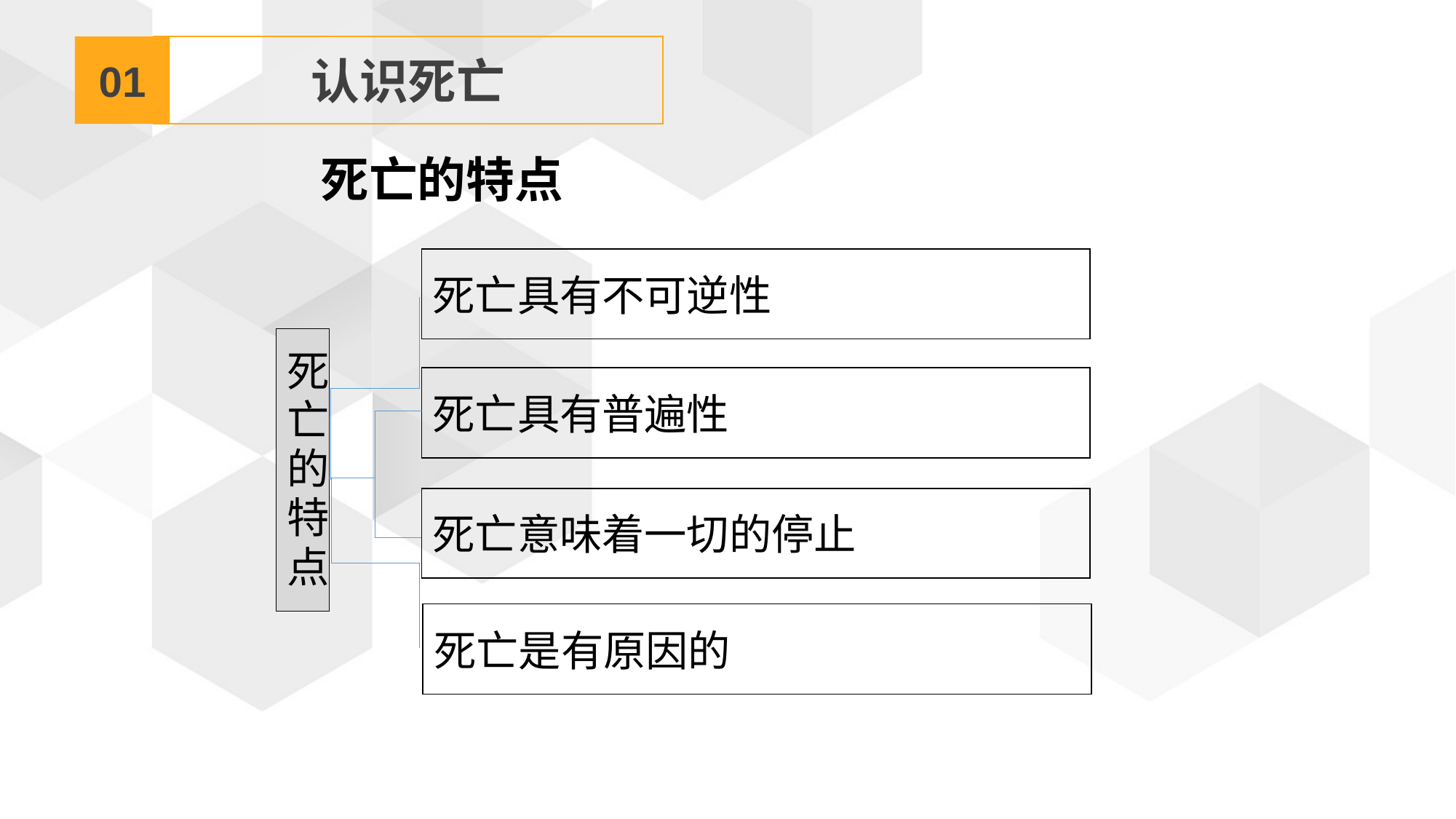

01
认识死亡
死亡的特点
死亡具有不可逆性
死亡的特点
死亡具有普遍性
死亡意味着一切的停止
死亡是有原因的